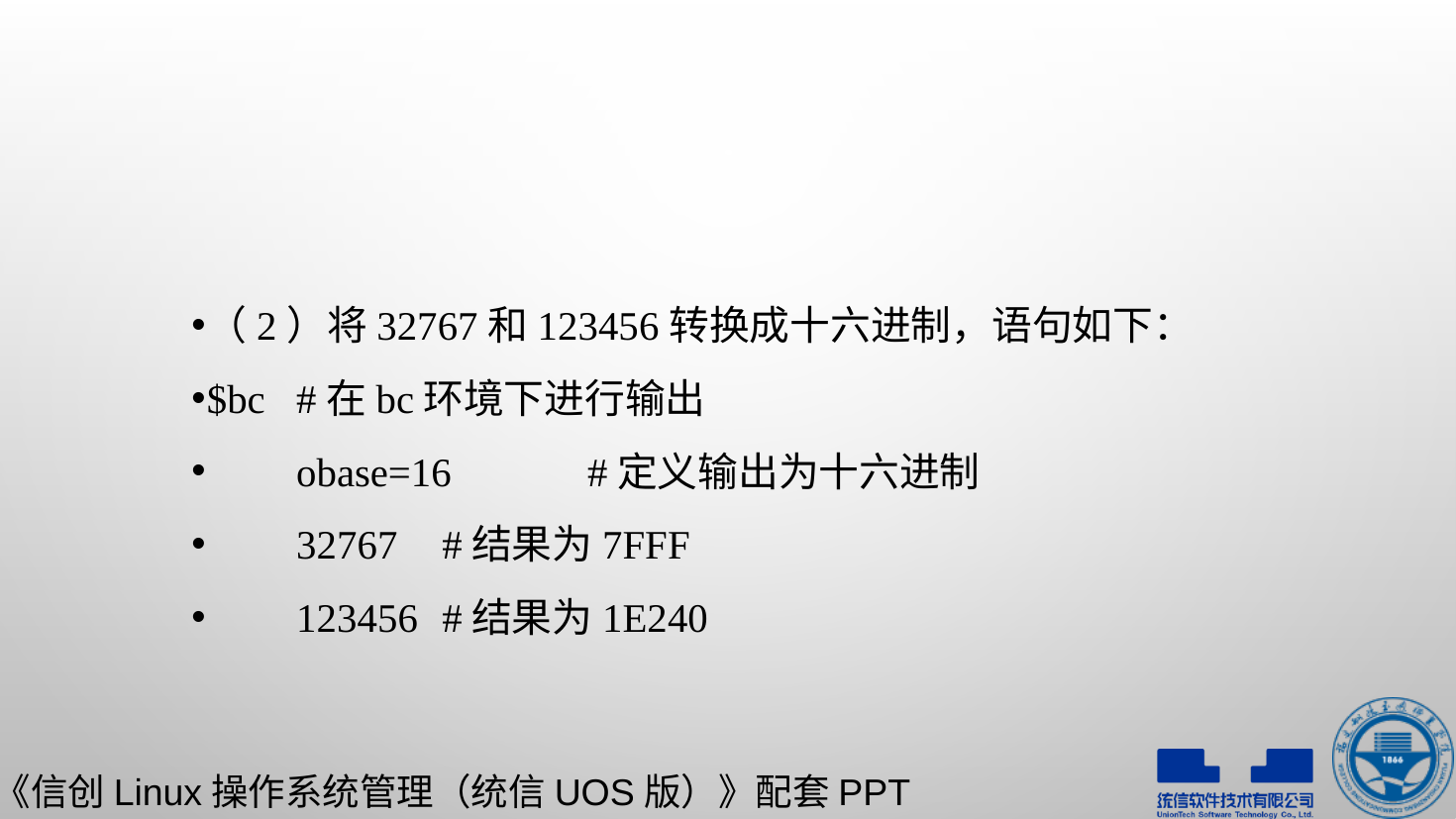

#
（2）将32767和123456转换成十六进制，语句如下：
$bc					#在bc环境下进行输出
		obase=16				#定义输出为十六进制
		32767					#结果为7FFF
		123456				#结果为1E240